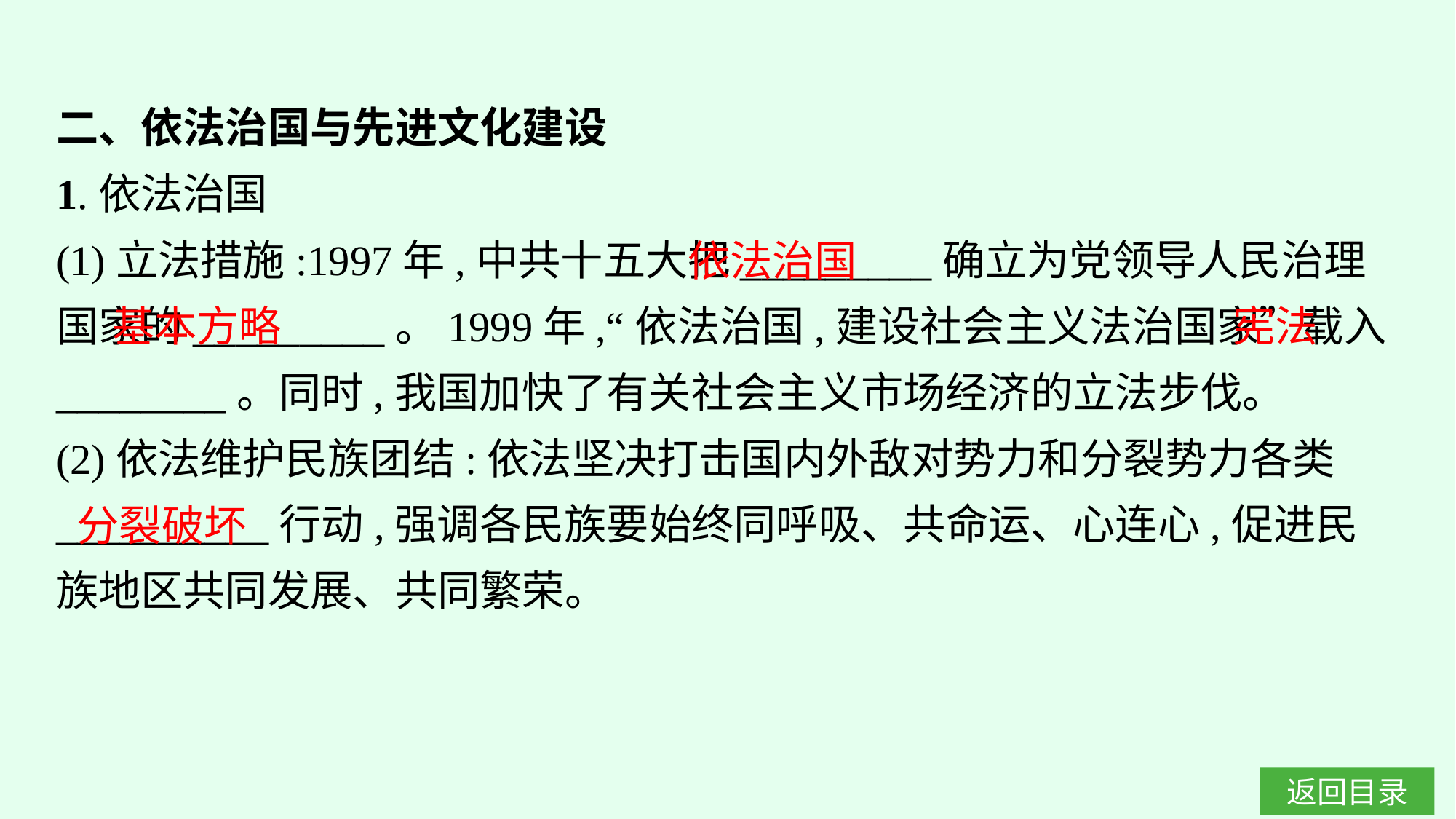

二、依法治国与先进文化建设
1.依法治国
(1)立法措施:1997年,中共十五大把_________确立为党领导人民治理国家的_________。1999年,“依法治国,建设社会主义法治国家”载入________。同时,我国加快了有关社会主义市场经济的立法步伐。
(2)依法维护民族团结:依法坚决打击国内外敌对势力和分裂势力各类__________行动,强调各民族要始终同呼吸、共命运、心连心,促进民族地区共同发展、共同繁荣。
依法治国
宪法
基本方略
分裂破坏